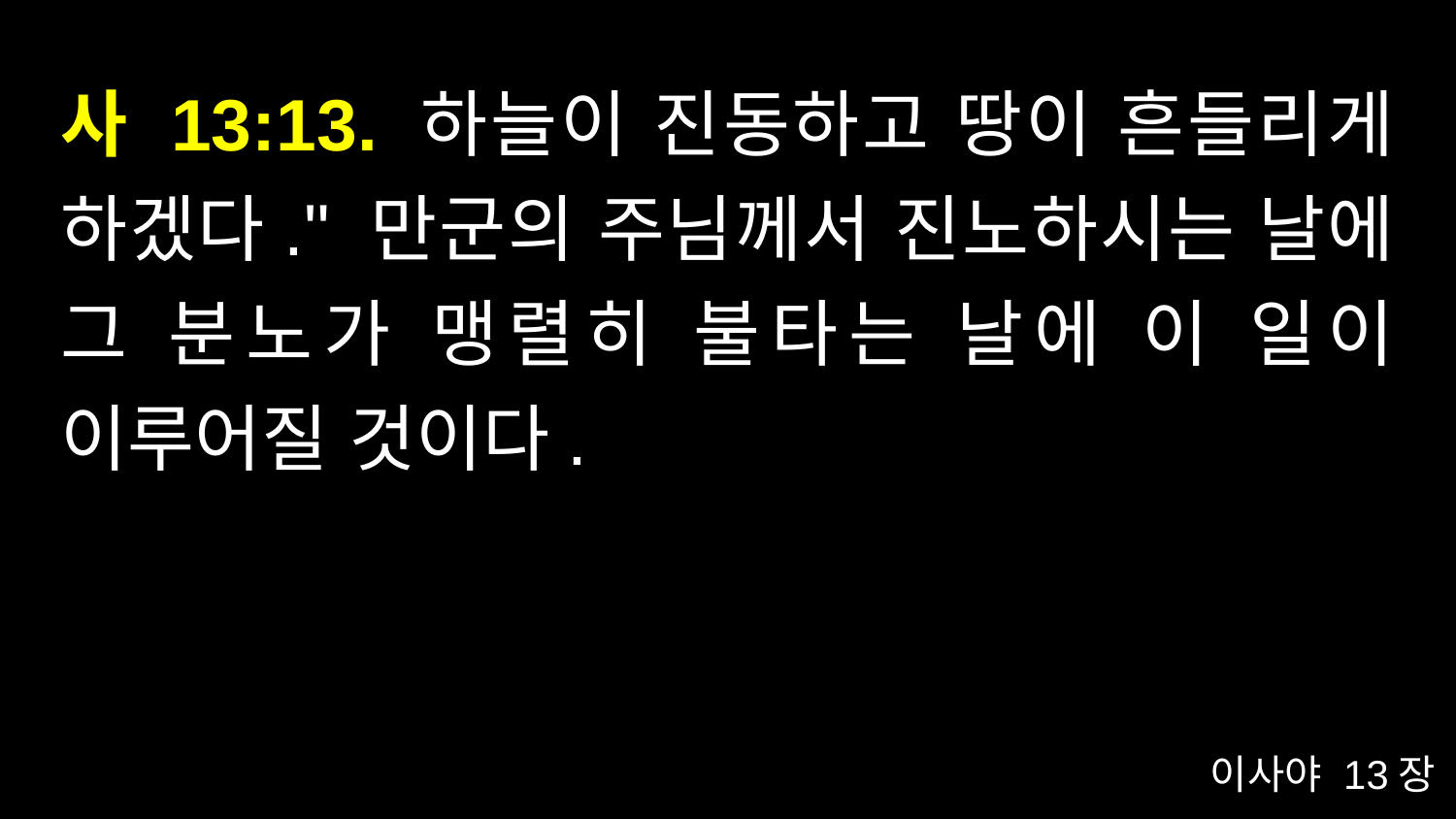

# 사 13:13. 하늘이 진동하고 땅이 흔들리게 하겠다." 만군의 주님께서 진노하시는 날에 그 분노가 맹렬히 불타는 날에 이 일이 이루어질 것이다.
이사야 13장